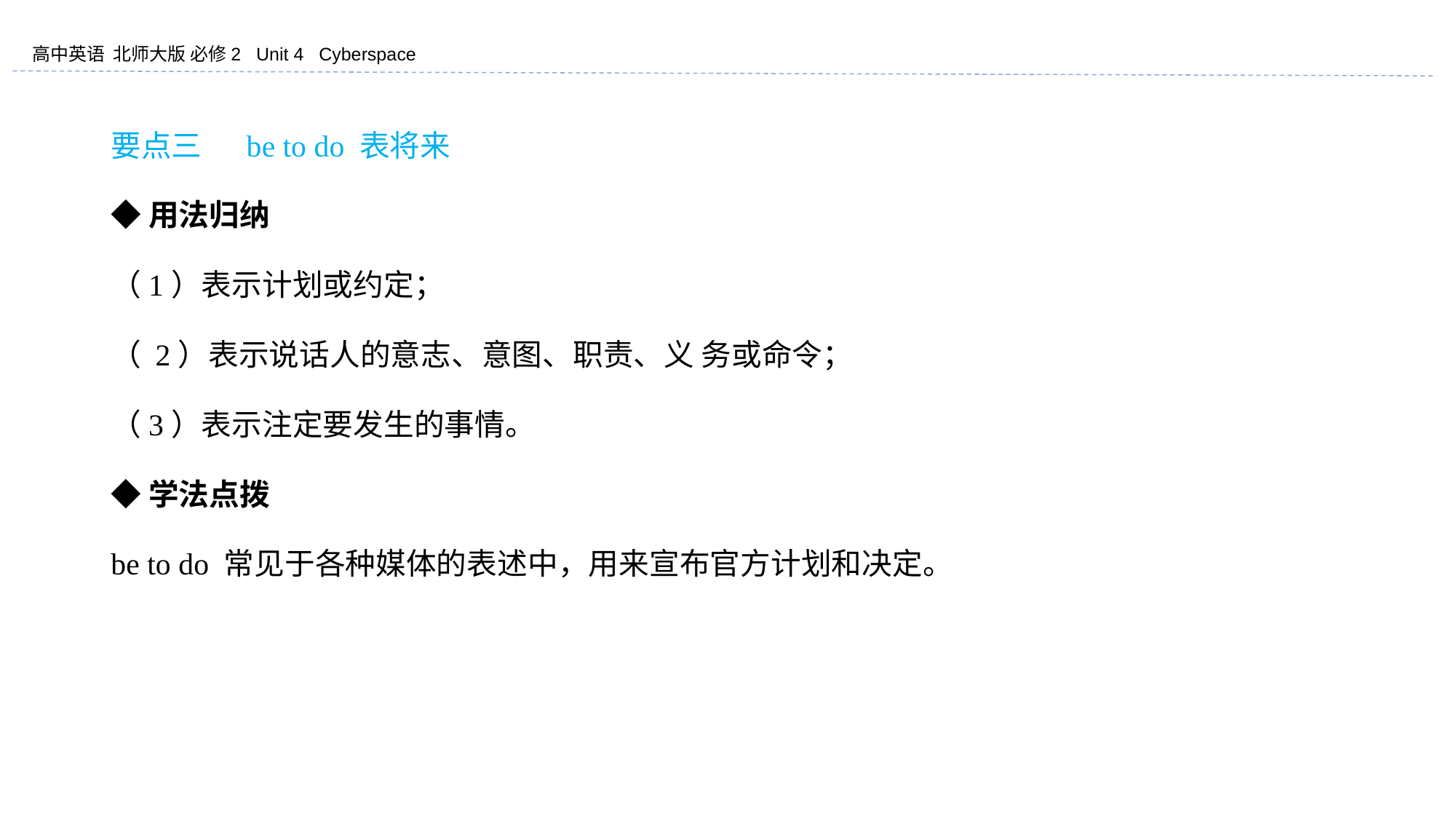

要点三 　be to do 表将来
◆用法归纳
（1）表示计划或约定；
（ 2）表示说话人的意志、意图、职责、义 务或命令；
（3）表示注定要发生的事情。
◆学法点拨
be to do 常见于各种媒体的表述中，用来宣布官方计划和决定。